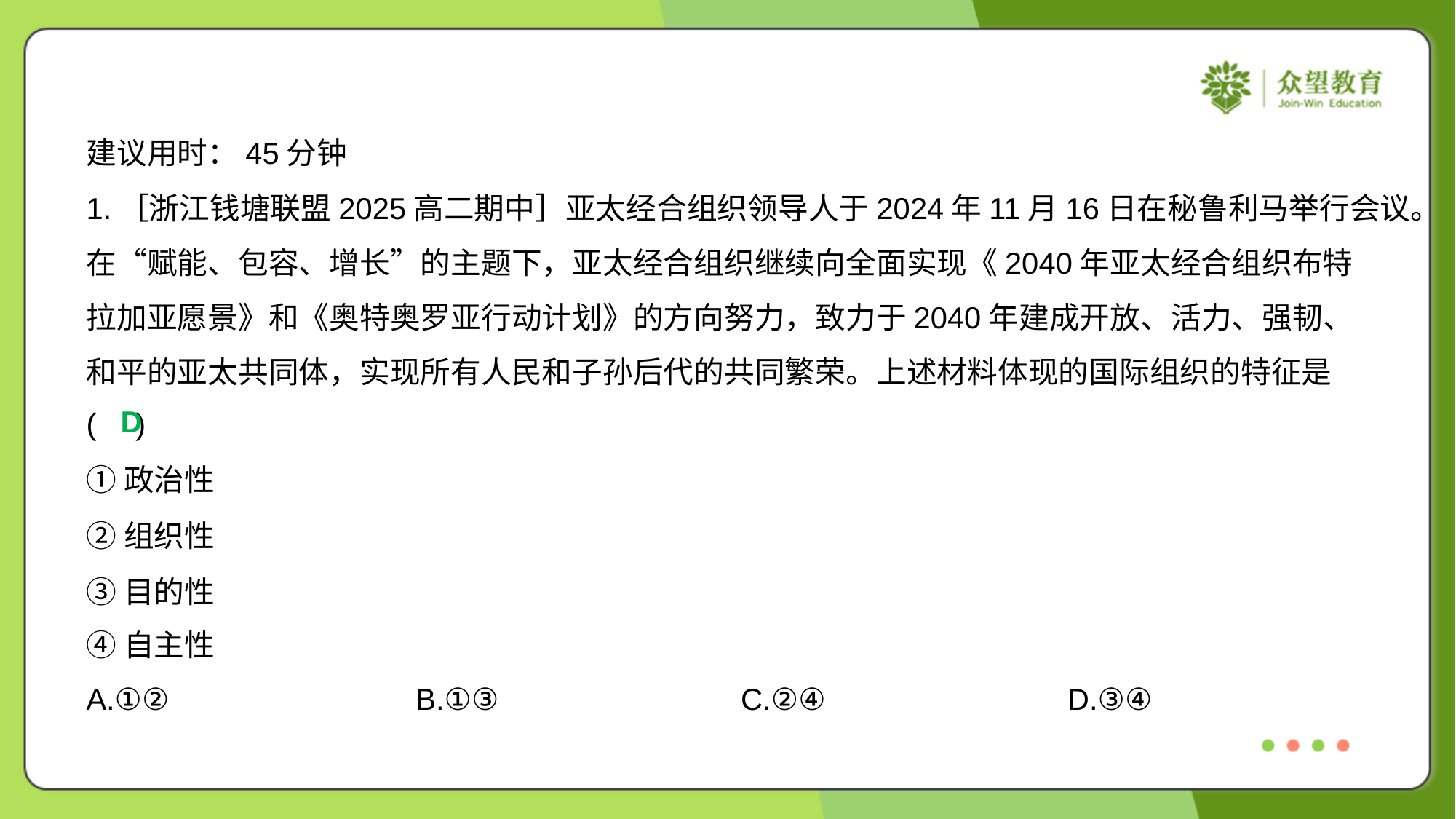

建议用时：45分钟
1.［浙江钱塘联盟2025高二期中］亚太经合组织领导人于2024年11月16日在秘鲁利马举行会议。
在“赋能、包容、增长”的主题下，亚太经合组织继续向全面实现《2040年亚太经合组织布特
拉加亚愿景》和《奥特奥罗亚行动计划》的方向努力，致力于2040年建成开放、活力、强韧、
和平的亚太共同体，实现所有人民和子孙后代的共同繁荣。上述材料体现的国际组织的特征是
(     )
D
①政治性
②组织性
③目的性
④自主性
A.①②	B.①③	C.②④	D.③④